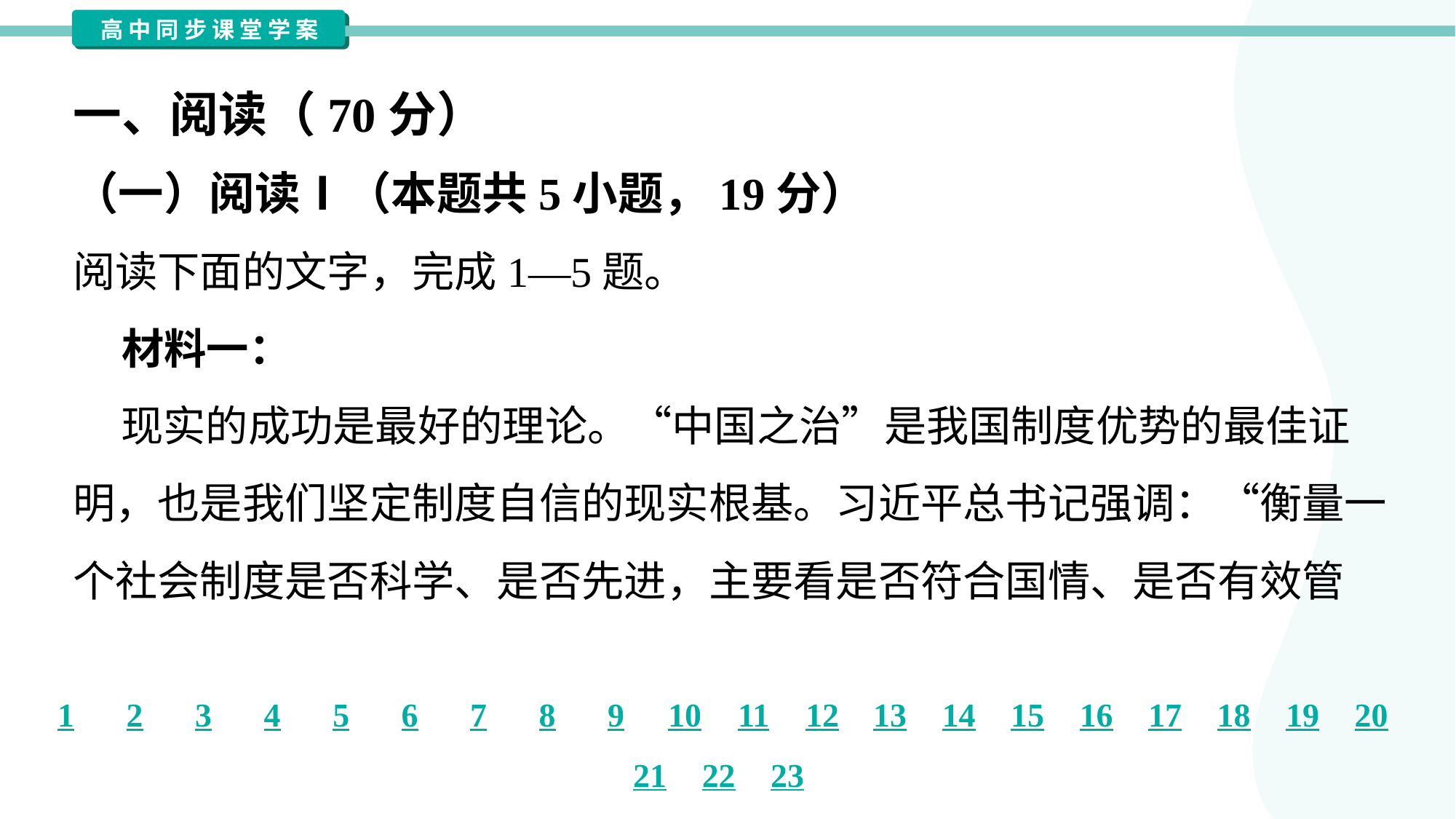

一、阅读（70分）
（一）阅读Ⅰ（本题共5小题，19分）
阅读下面的文字，完成1—5题。
    材料一：
    现实的成功是最好的理论。“中国之治”是我国制度优势的最佳证
明，也是我们坚定制度自信的现实根基。习近平总书记强调：“衡量一
个社会制度是否科学、是否先进，主要看是否符合国情、是否有效管